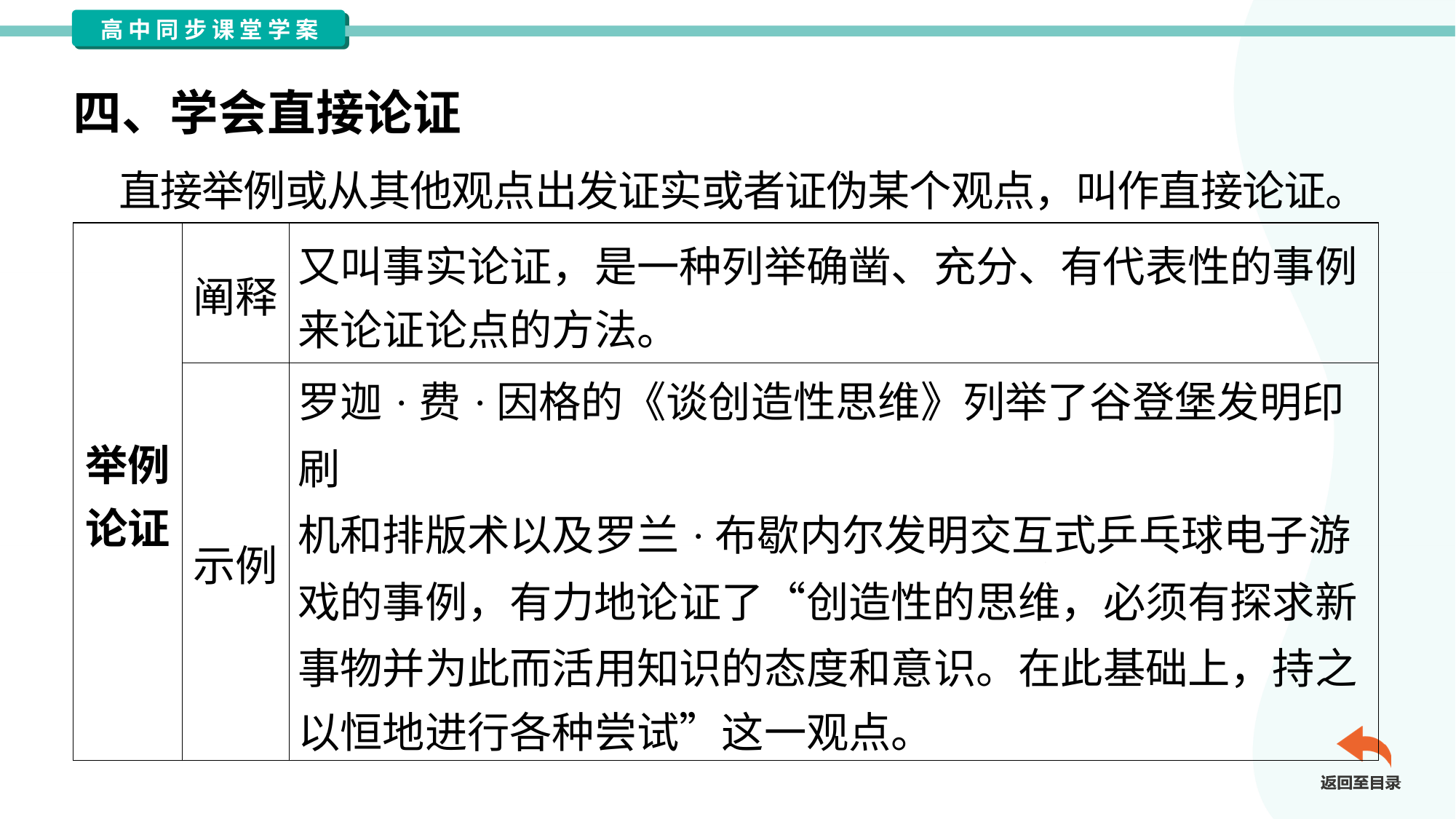

四、学会直接论证
    直接举例或从其他观点出发证实或者证伪某个观点，叫作直接论证。
| 举例 论证 | 阐释 | 又叫事实论证，是一种列举确凿、充分、有代表性的事例 来论证论点的方法。 |
| --- | --- | --- |
|  | 示例 | 罗迦·费·因格的《谈创造性思维》列举了谷登堡发明印刷 机和排版术以及罗兰·布歇内尔发明交互式乒乓球电子游 戏的事例，有力地论证了“创造性的思维，必须有探求新 事物并为此而活用知识的态度和意识。在此基础上，持之 以恒地进行各种尝试”这一观点。 |